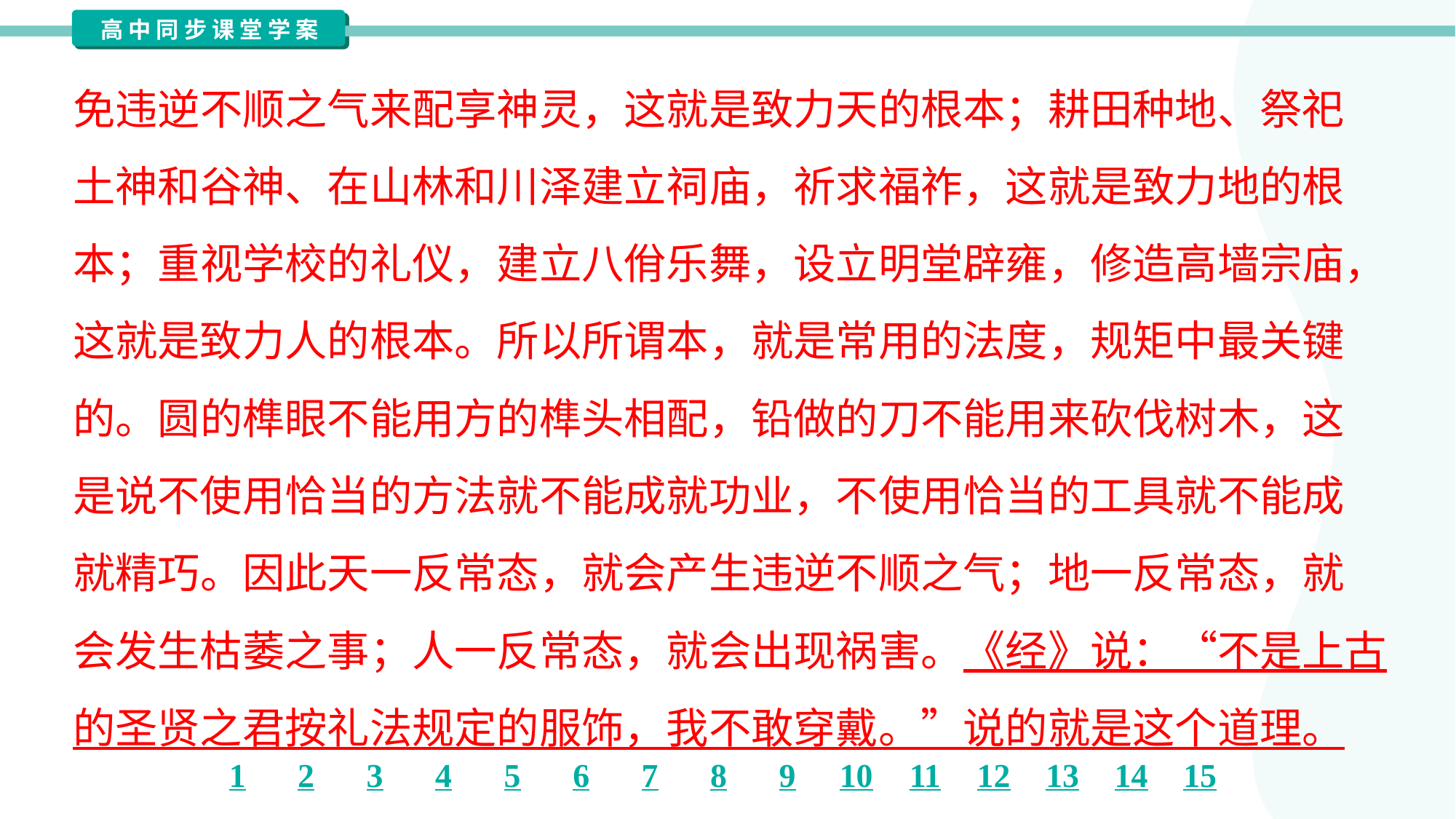

免违逆不顺之气来配享神灵，这就是致力天的根本；耕田种地、祭祀
土神和谷神、在山林和川泽建立祠庙，祈求福祚，这就是致力地的根
本；重视学校的礼仪，建立八佾乐舞，设立明堂辟雍，修造高墙宗庙，
这就是致力人的根本。所以所谓本，就是常用的法度，规矩中最关键
的。圆的榫眼不能用方的榫头相配，铅做的刀不能用来砍伐树木，这
是说不使用恰当的方法就不能成就功业，不使用恰当的工具就不能成
就精巧。因此天一反常态，就会产生违逆不顺之气；地一反常态，就
会发生枯萎之事；人一反常态，就会出现祸害。《经》说：“不是上古
的圣贤之君按礼法规定的服饰，我不敢穿戴。”说的就是这个道理。